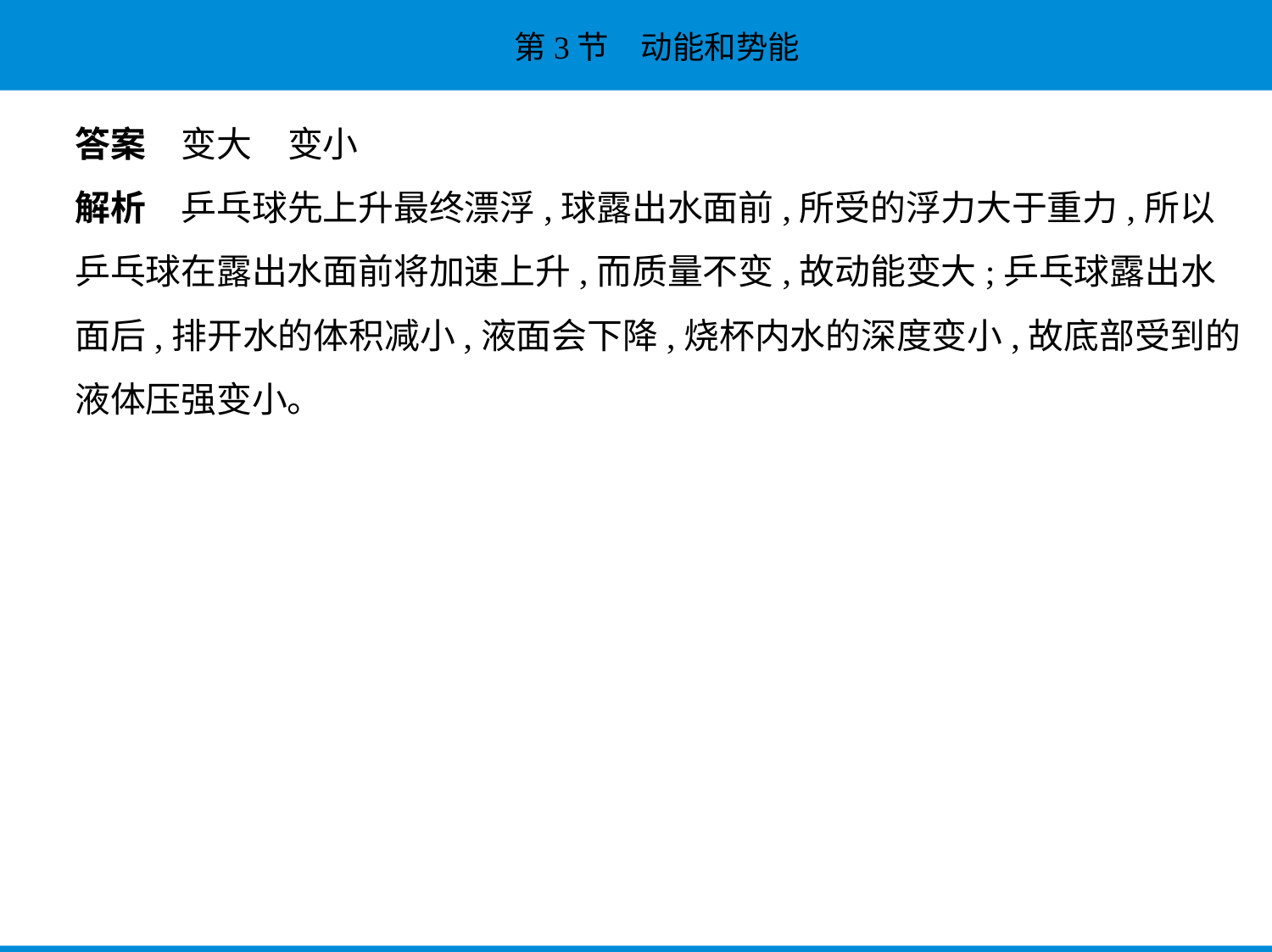

答案　变大　变小
解析　乒乓球先上升最终漂浮,球露出水面前,所受的浮力大于重力,所以
乒乓球在露出水面前将加速上升,而质量不变,故动能变大;乒乓球露出水
面后,排开水的体积减小,液面会下降,烧杯内水的深度变小,故底部受到的
液体压强变小。